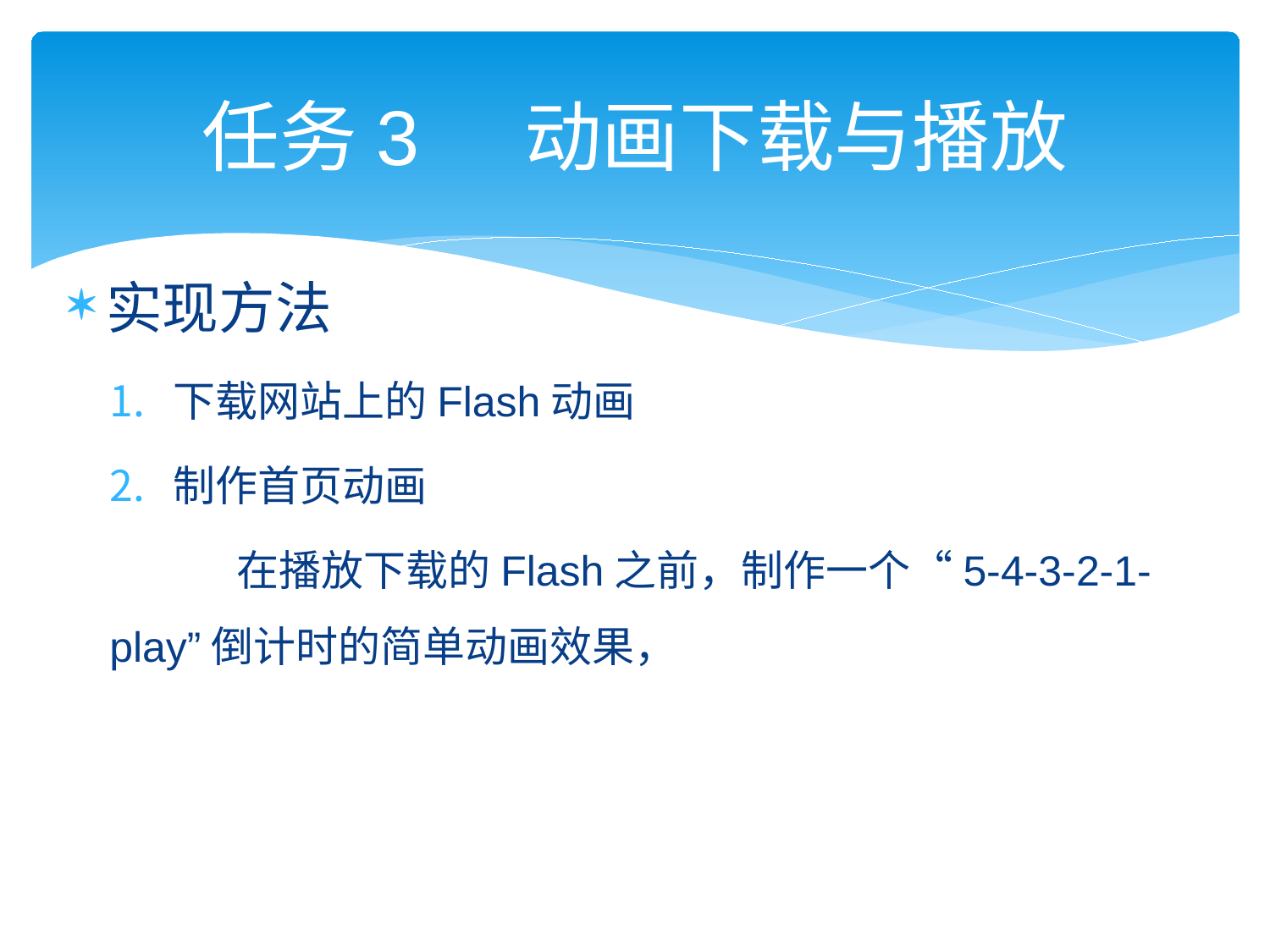

# 任务3    动画下载与播放
实现方法
下载网站上的Flash动画
制作首页动画
	在播放下载的Flash之前，制作一个“5-4-3-2-1-play”倒计时的简单动画效果，